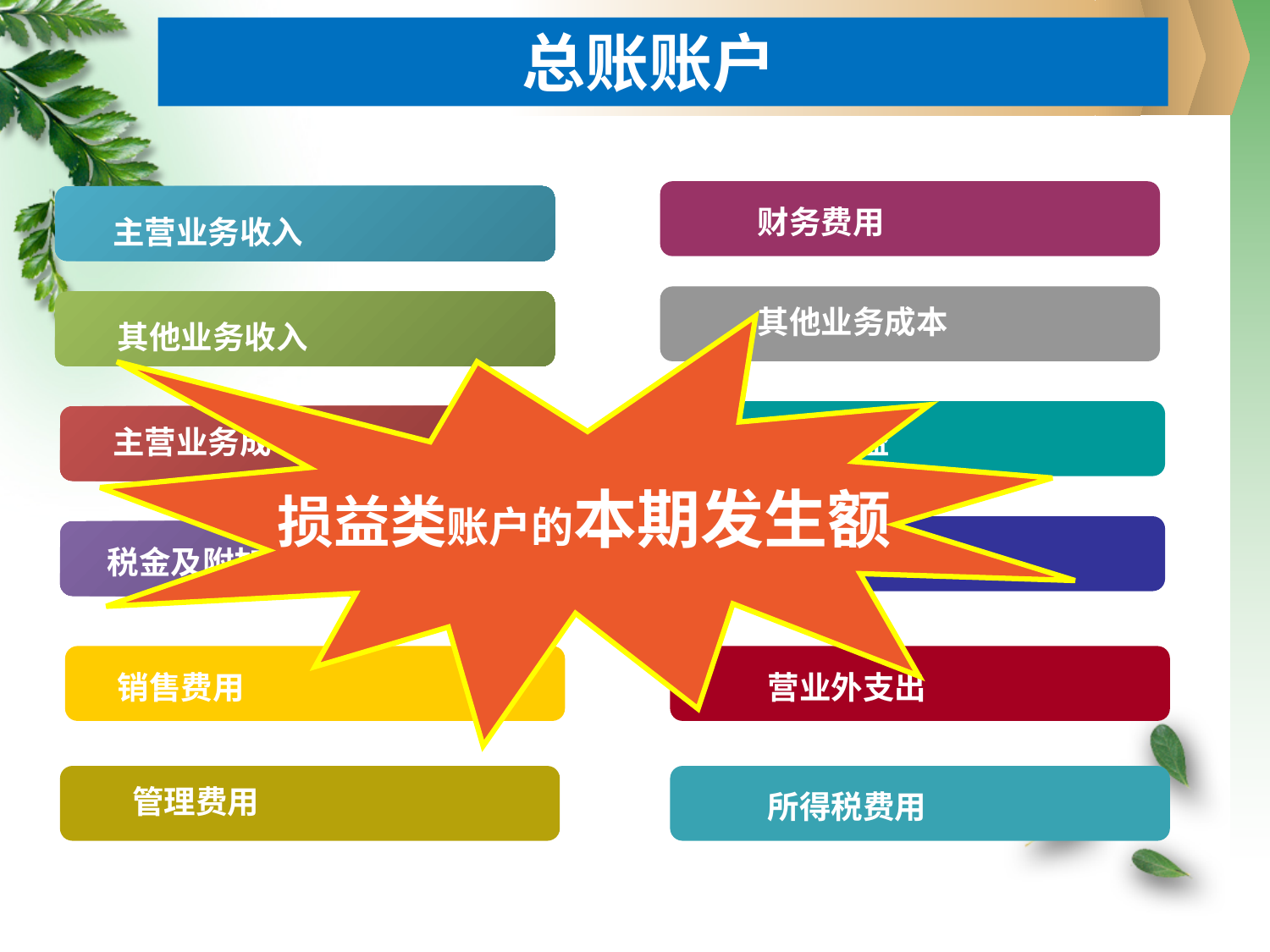

总账账户

财务费用
主营业务收入

其他业务成本
其他业务收入
     损益类账户的本期发生额

主营业务成本
投资收益

营业外收入
税金及附加

销售费用
营业外支出

管理费用
所得税费用
所得税费用
www.themegallery.com